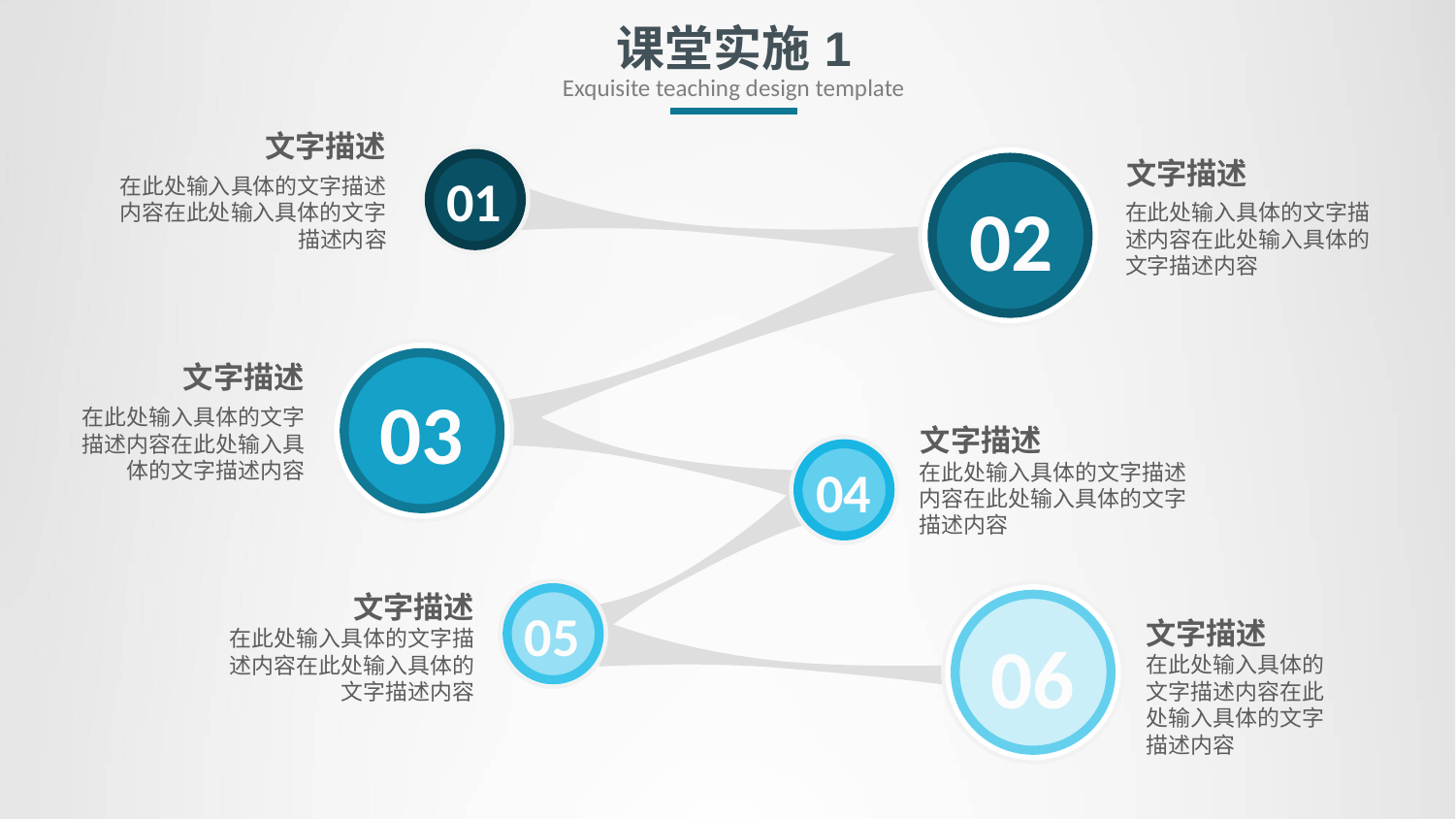

# 课堂实施1
Exquisite teaching design template
文字描述
在此处输入具体的文字描述内容在此处输入具体的文字描述内容

01
02
03
04
05
06
文字描述
在此处输入具体的文字描述内容在此处输入具体的文字描述内容
文字描述
在此处输入具体的文字描述内容在此处输入具体的文字描述内容
文字描述
在此处输入具体的文字描述内容在此处输入具体的文字描述内容
文字描述
在此处输入具体的文字描述内容在此处输入具体的文字描述内容
文字描述
在此处输入具体的文字描述内容在此处输入具体的文字描述内容